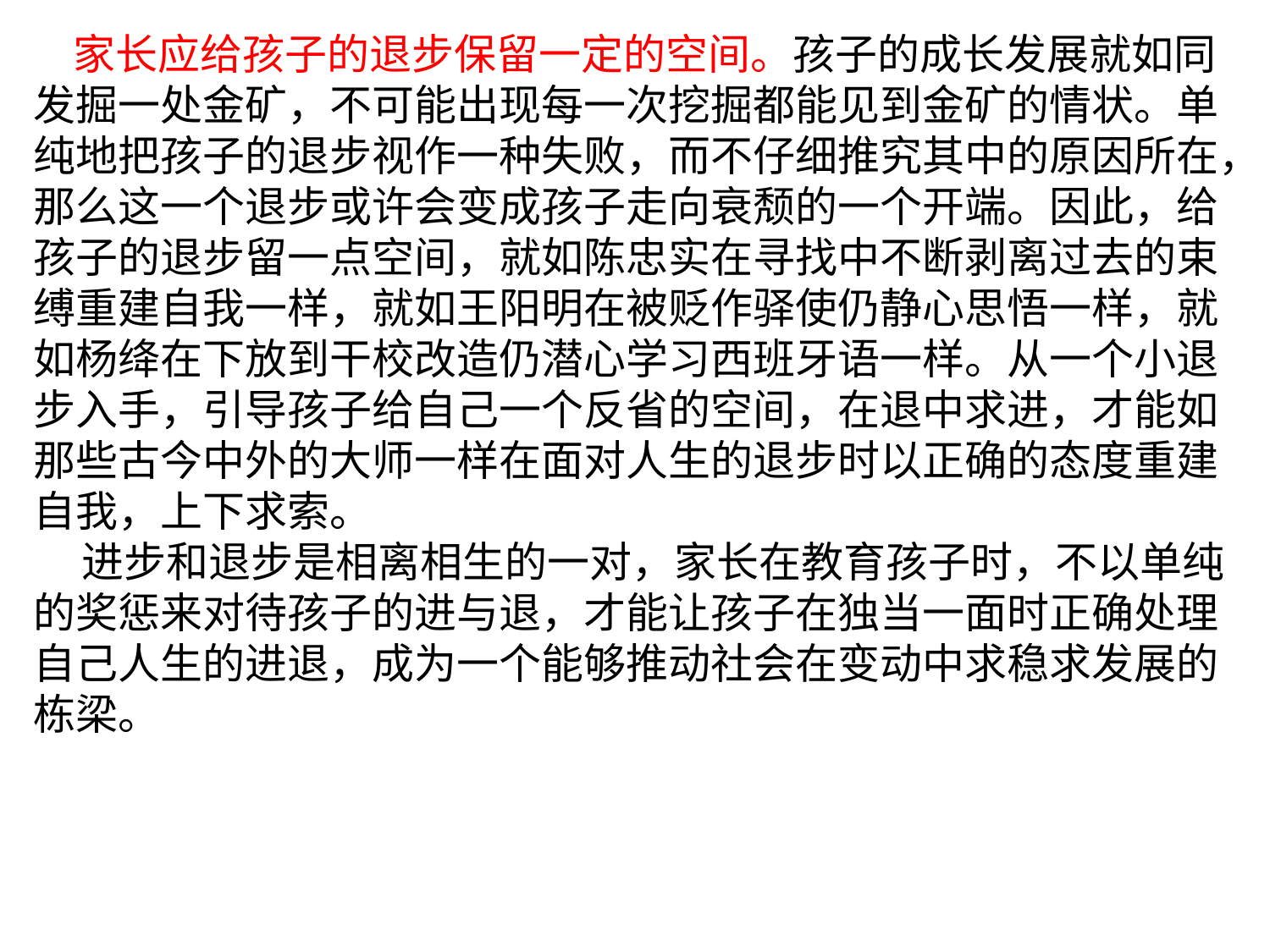

家长应给孩子的退步保留一定的空间。孩子的成长发展就如同发掘一处金矿，不可能出现每一次挖掘都能见到金矿的情状。单纯地把孩子的退步视作一种失败，而不仔细推究其中的原因所在，那么这一个退步或许会变成孩子走向衰颓的一个开端。因此，给孩子的退步留一点空间，就如陈忠实在寻找中不断剥离过去的束缚重建自我一样，就如王阳明在被贬作驿使仍静心思悟一样，就如杨绛在下放到干校改造仍潜心学习西班牙语一样。从一个小退步入手，引导孩子给自己一个反省的空间，在退中求进，才能如那些古今中外的大师一样在面对人生的退步时以正确的态度重建自我，上下求索。
    进步和退步是相离相生的一对，家长在教育孩子时，不以单纯的奖惩来对待孩子的进与退，才能让孩子在独当一面时正确处理自己人生的进退，成为一个能够推动社会在变动中求稳求发展的栋梁。